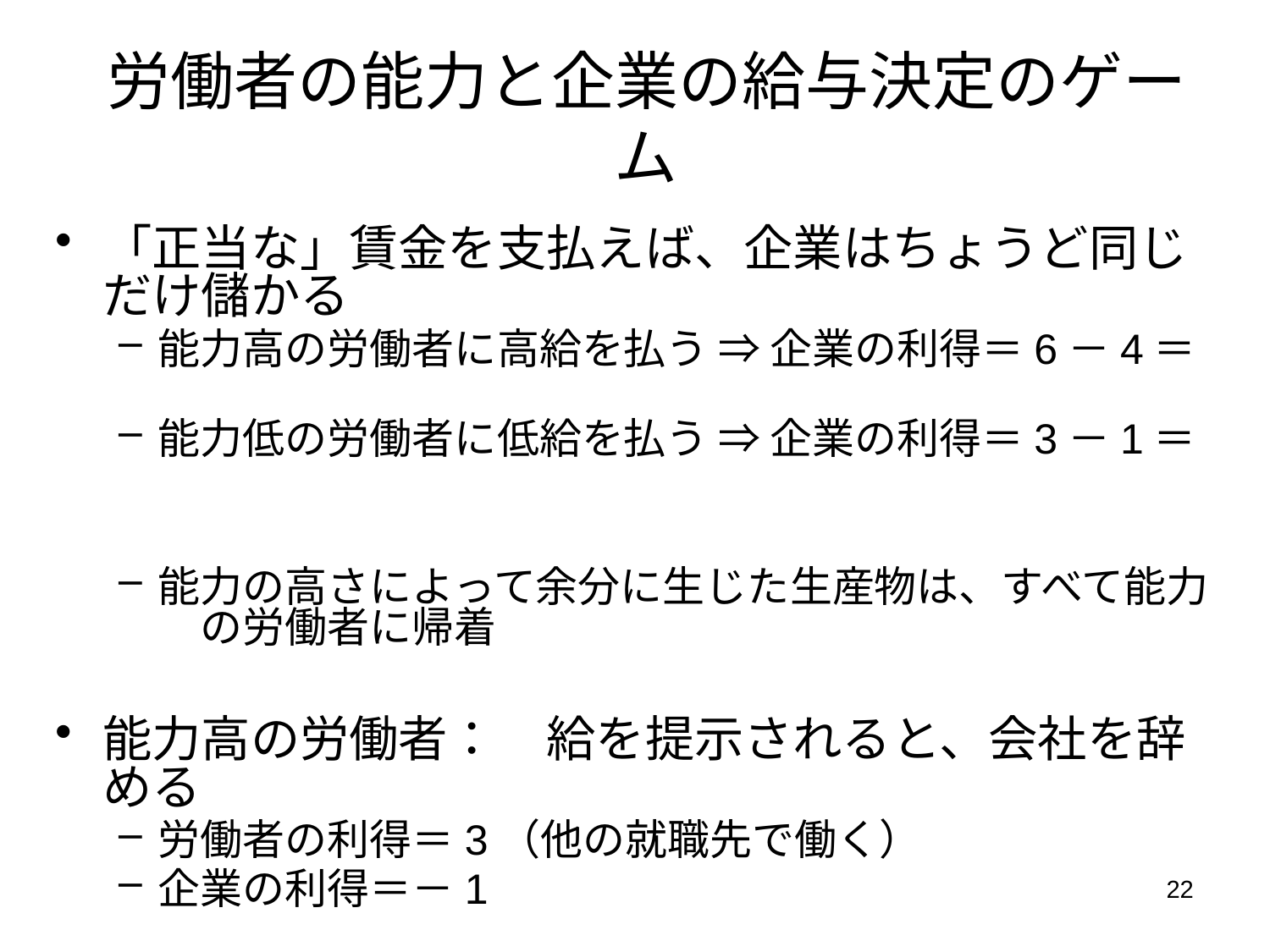

# 労働者の能力と企業の給与決定のゲーム
「正当な」賃金を支払えば、企業はちょうど同じだけ儲かる
能力高の労働者に高給を払う ⇒ 企業の利得＝6－4＝2
能力低の労働者に低給を払う ⇒ 企業の利得＝3－1＝2

能力の高さによって余分に生じた生産物は、すべて能力高の労働者に帰着

能力高の労働者：低給を提示されると、会社を辞める
労働者の利得＝3（他の就職先で働く）
企業の利得＝－1

能力低の労働者：低給でも働く
22